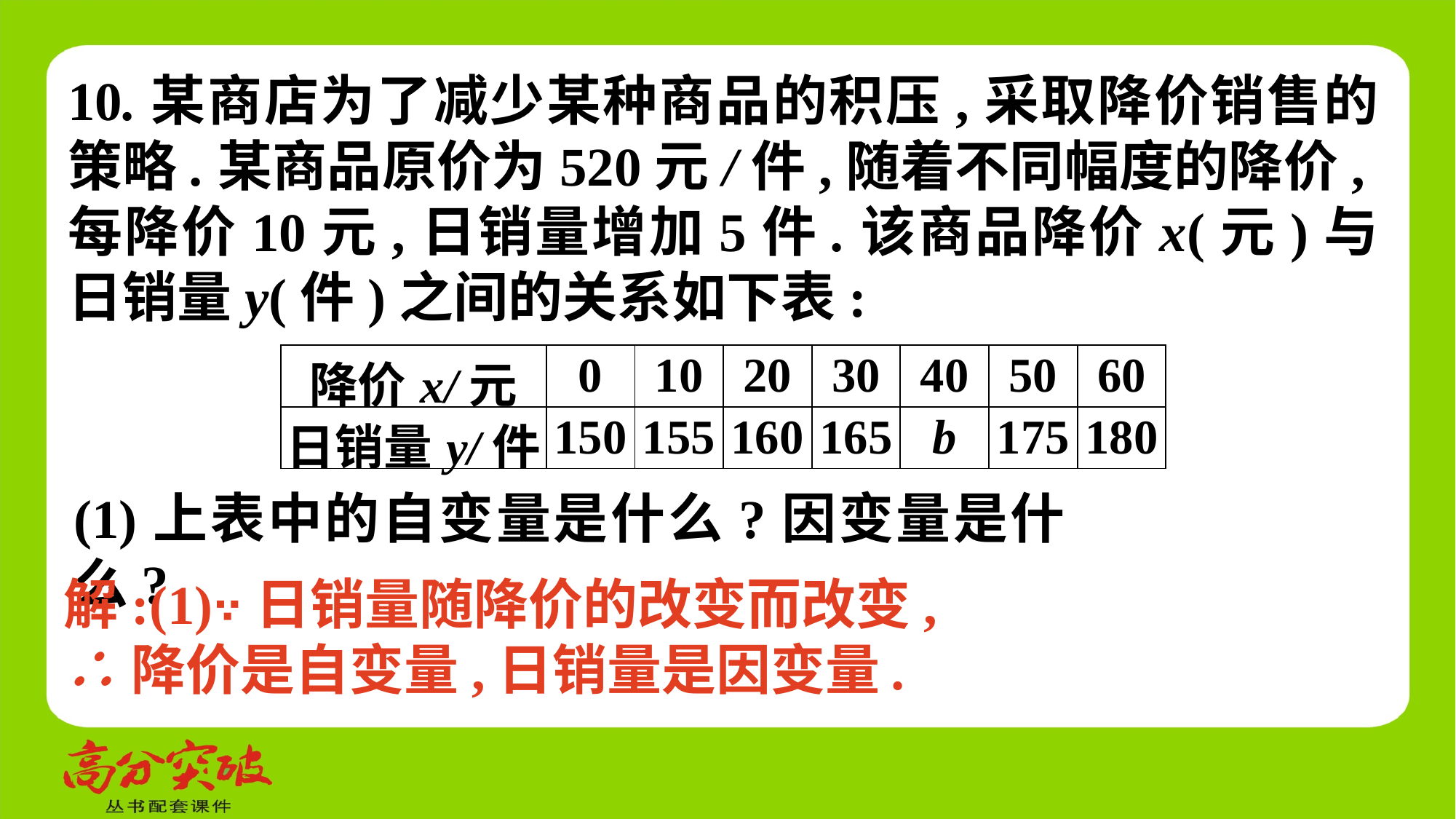

10.某商店为了减少某种商品的积压,采取降价销售的策略.某商品原价为520元/件,随着不同幅度的降价,每降价10元,日销量增加5件.该商品降价x(元)与日销量y(件)之间的关系如下表:
| 降价x/元 | 0 | 10 | 20 | 30 | 40 | 50 | 60 |
| --- | --- | --- | --- | --- | --- | --- | --- |
| 日销量y/件 | 150 | 155 | 160 | 165 | b | 175 | 180 |
(1)上表中的自变量是什么?因变量是什么?
解:(1)∵日销量随降价的改变而改变,
∴降价是自变量,日销量是因变量.